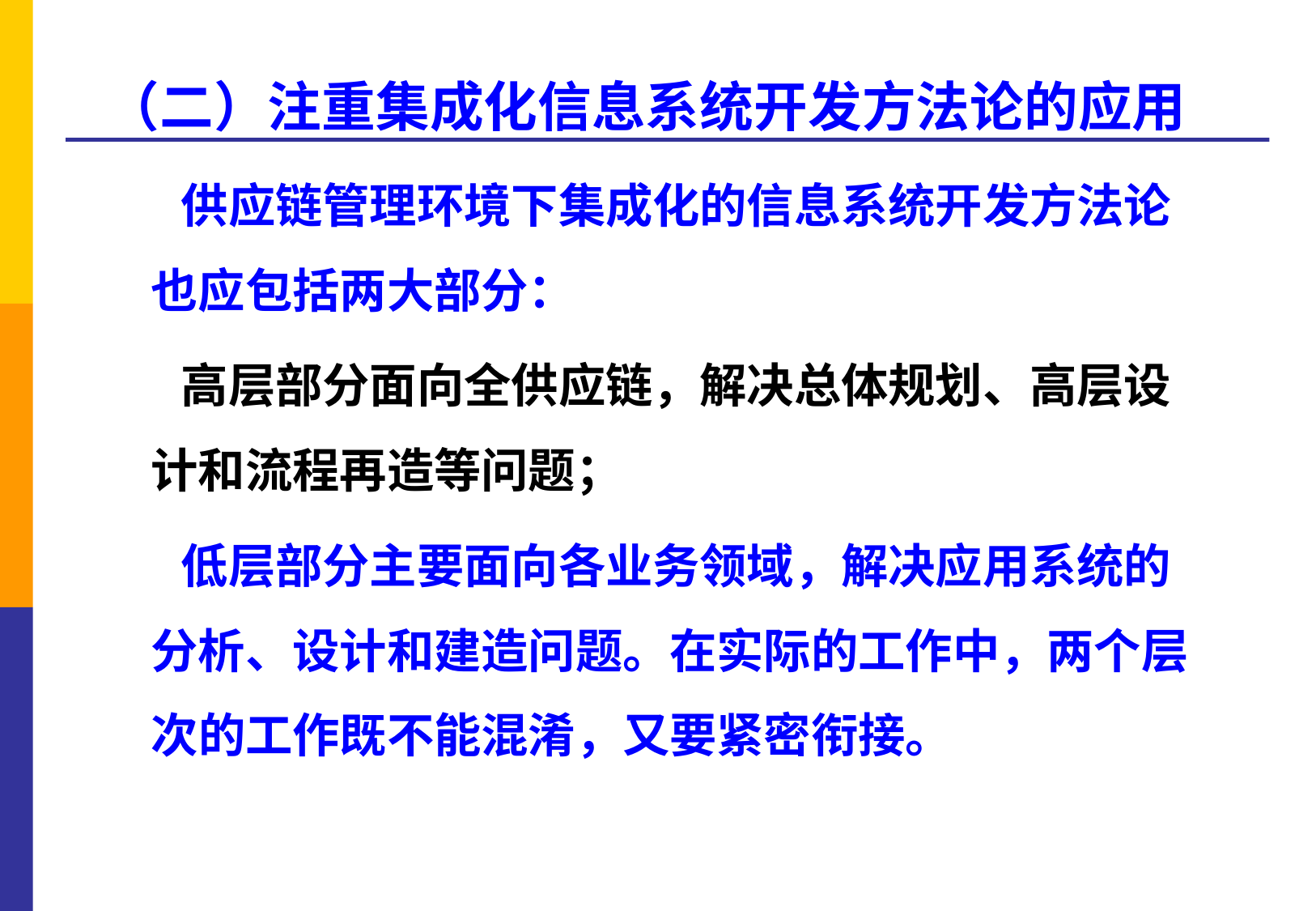

（二）注重集成化信息系统开发方法论的应用
      供应链管理环境下集成化的信息系统开发方法论也应包括两大部分：
      高层部分面向全供应链，解决总体规划、高层设计和流程再造等问题；
      低层部分主要面向各业务领域，解决应用系统的分析、设计和建造问题。在实际的工作中，两个层次的工作既不能混淆，又要紧密衔接。